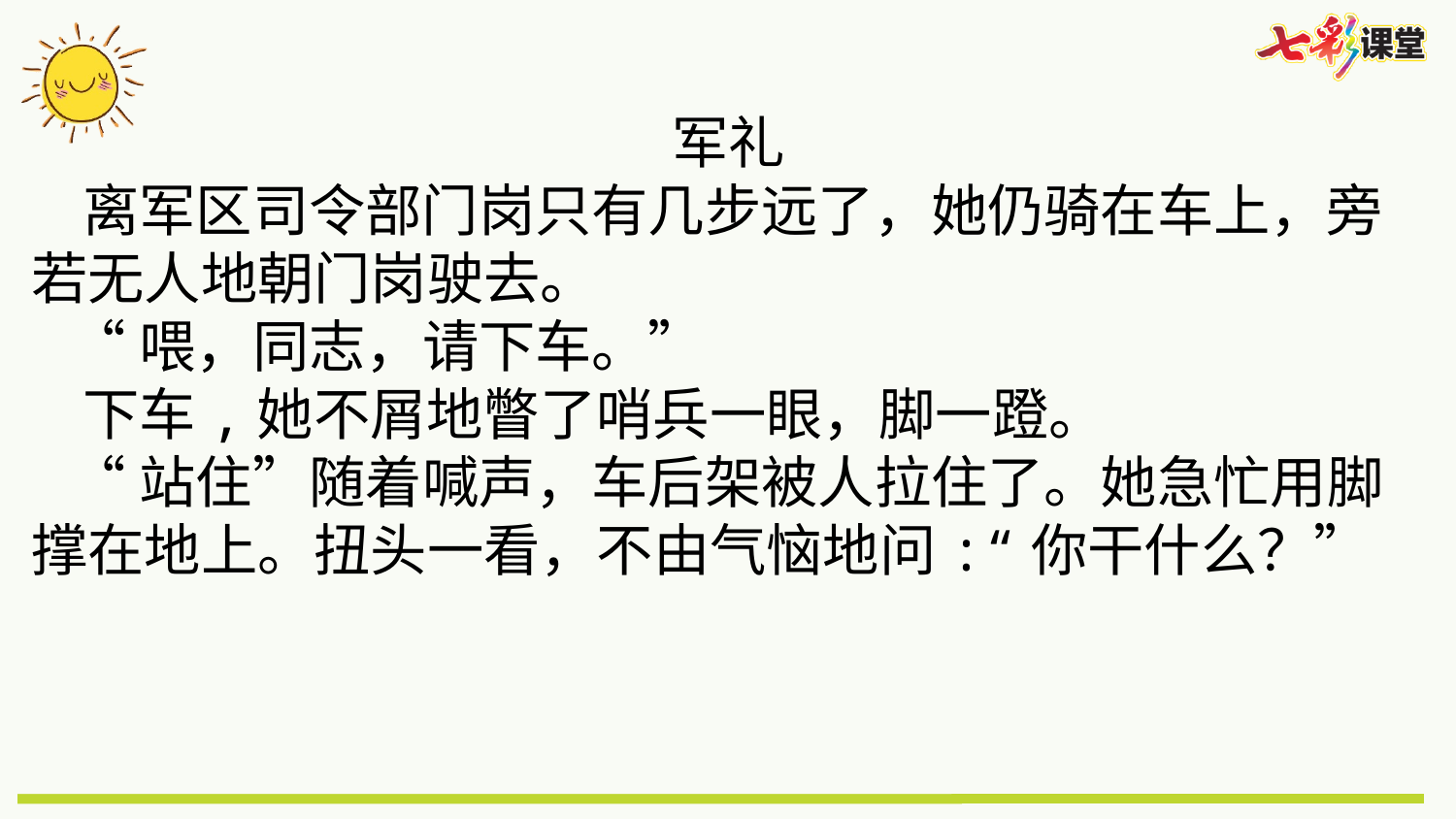

军礼
   离军区司令部门岗只有几步远了，她仍骑在车上，旁若无人地朝门岗驶去。
   “喂，同志，请下车。”
   下车,她不屑地瞥了哨兵一眼，脚一蹬。
   “站住”随着喊声，车后架被人拉住了。她急忙用脚撑在地上。扭头一看，不由气恼地问:“你干什么？”